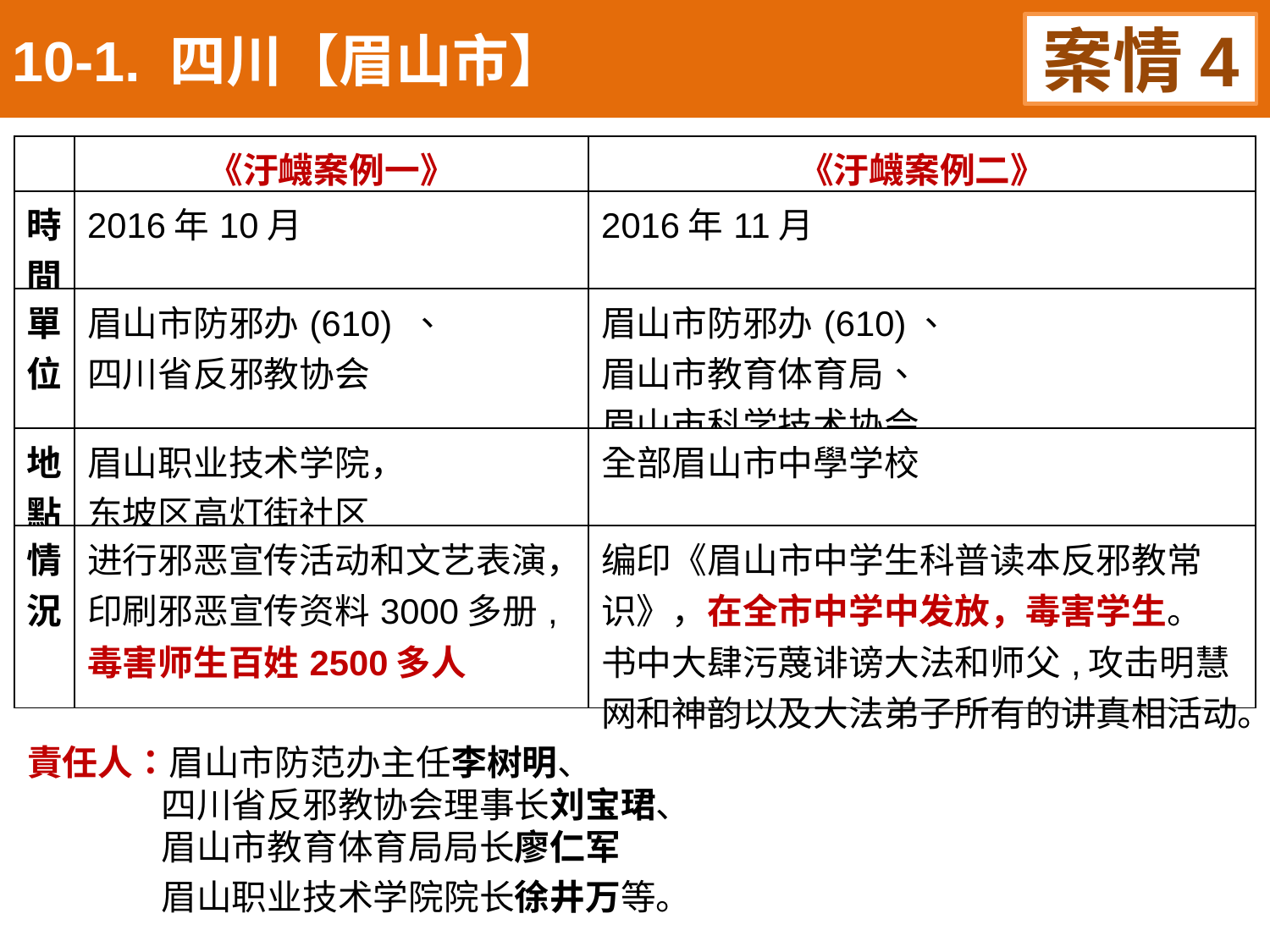

10-1. 四川【眉山市】
案情4
|  | 《汙衊案例一》 | 《汙衊案例二》 |
| --- | --- | --- |
| 時間 | 2016年10月 | 2016年11月 |
| 單位 | 眉山市防邪办(610) 、 四川省反邪教协会 | 眉山市防邪办(610)、 眉山市教育体育局、 眉山市科学技术协会 |
| 地點 | 眉山职业技术学院， 东坡区高灯街社区 | 全部眉山市中學学校 |
| 情況 | 进行邪恶宣传活动和文艺表演， 印刷邪恶宣传资料3000多册, 毒害师生百姓2500多人 | 编印《眉山市中学生科普读本反邪教常识》，在全市中学中发放，毒害学生。 书中大肆污蔑诽谤大法和师父,攻击明慧网和神韵以及大法弟子所有的讲真相活动。 |
責任人：眉山市防范办主任李树明、
                四川省反邪教协会理事长刘宝珺、
                眉山市教育体育局局长廖仁军
                眉山职业技术学院院长徐井万等。